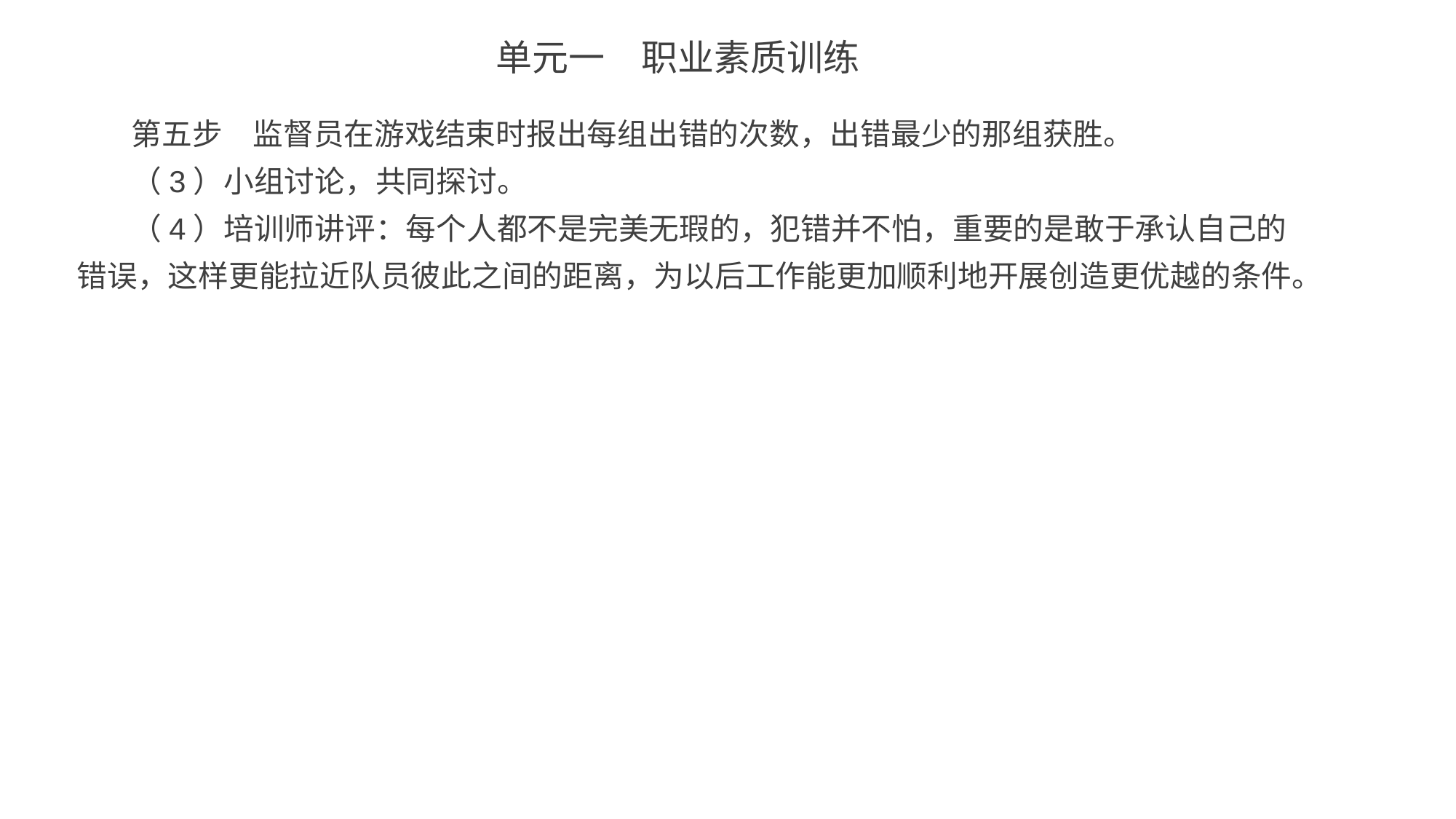

单元一　职业素质训练
第五步　监督员在游戏结束时报出每组出错的次数，出错最少的那组获胜。
（3）小组讨论，共同探讨。
（4）培训师讲评：每个人都不是完美无瑕的，犯错并不怕，重要的是敢于承认自己的错误，这样更能拉近队员彼此之间的距离，为以后工作能更加顺利地开展创造更优越的条件。